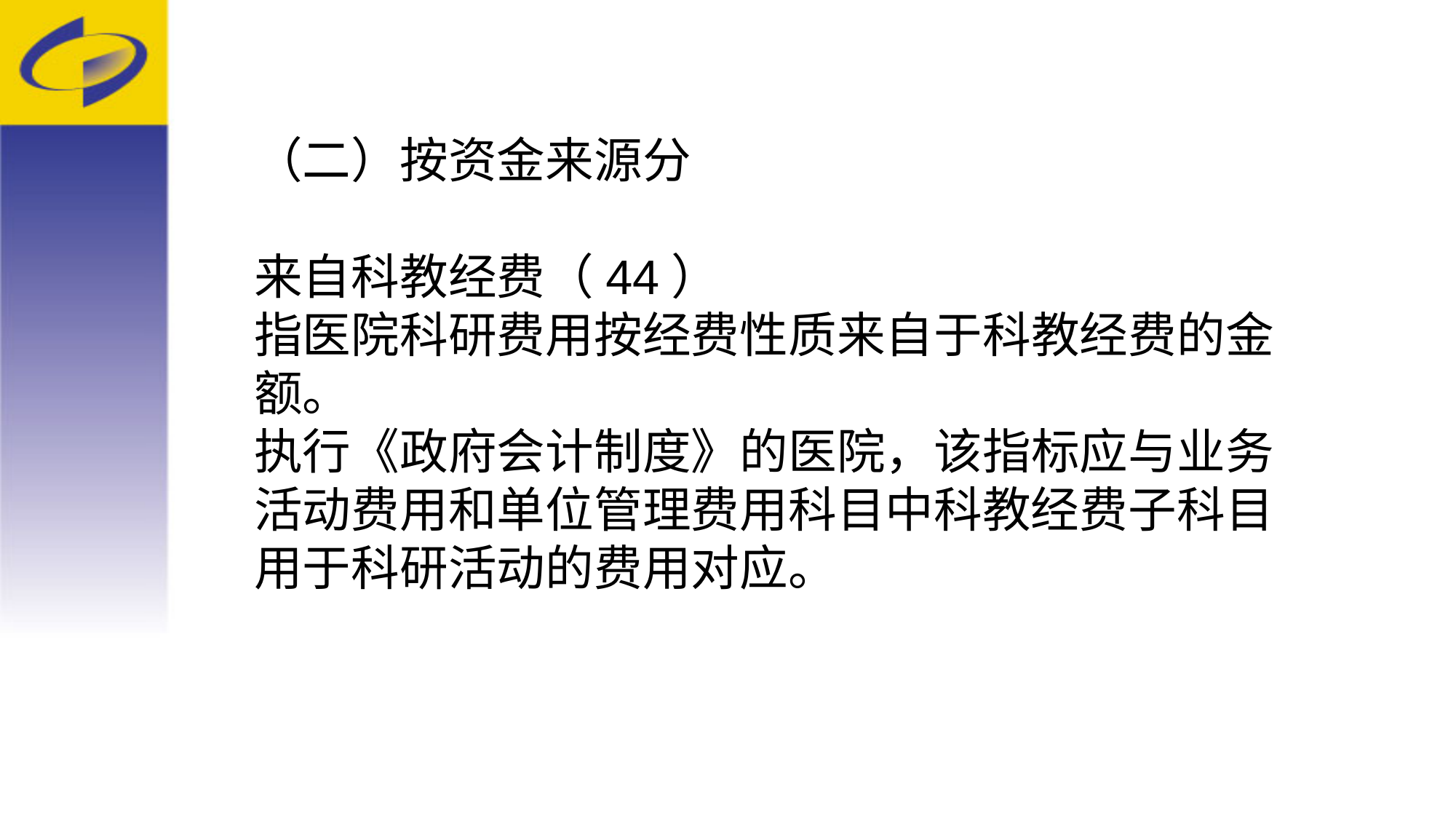

（二）按资金来源分

来自科教经费（44）
指医院科研费用按经费性质来自于科教经费的金额。
执行《政府会计制度》的医院，该指标应与业务活动费用和单位管理费用科目中科教经费子科目用于科研活动的费用对应。